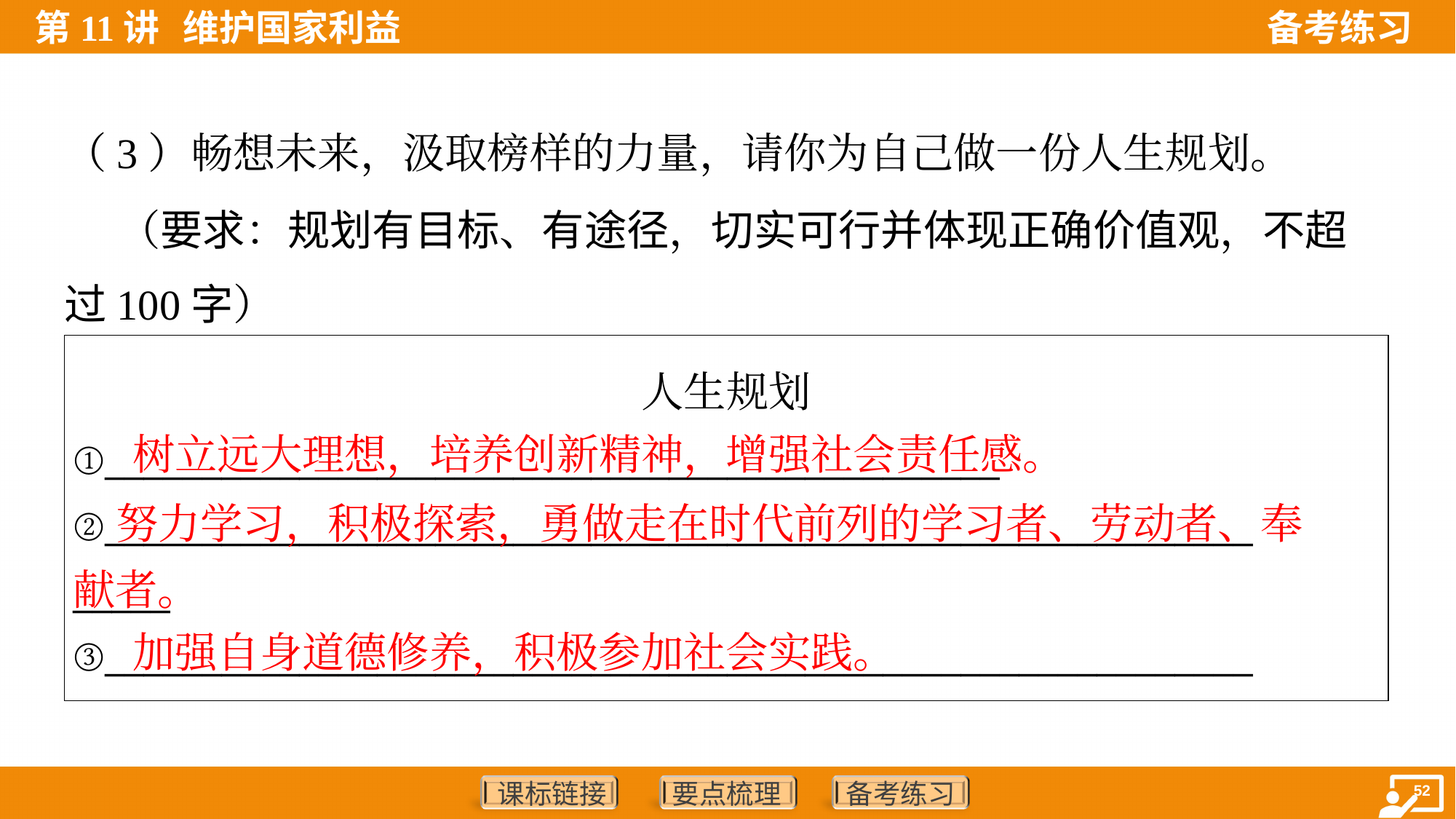

（3）畅想未来，汲取榜样的力量，请你为自己做一份人生规划。
    （要求：规划有目标、有途径，切实可行并体现正确价值观，不超
过100字）
| 人生规划 ①\_\_\_\_\_\_\_\_\_\_\_\_\_\_\_\_\_\_\_\_\_\_\_\_\_\_\_\_\_\_\_\_\_\_\_\_\_\_\_\_\_\_\_\_\_\_ ②\_\_\_\_\_\_\_\_\_\_\_\_\_\_\_\_\_\_\_\_\_\_\_\_\_\_\_\_\_\_\_\_\_\_\_\_\_\_\_\_\_\_\_\_\_\_\_\_\_\_\_\_\_\_\_\_\_\_\_ \_\_\_\_\_ ③\_\_\_\_\_\_\_\_\_\_\_\_\_\_\_\_\_\_\_\_\_\_\_\_\_\_\_\_\_\_\_\_\_\_\_\_\_\_\_\_\_\_\_\_\_\_\_\_\_\_\_\_\_\_\_\_\_\_\_ |
| --- |
树立远大理想，培养创新精神，增强社会责任感。
   努力学习，积极探索，勇做走在时代前列的学习者、劳动者、奉
献者。
加强自身道德修养，积极参加社会实践。